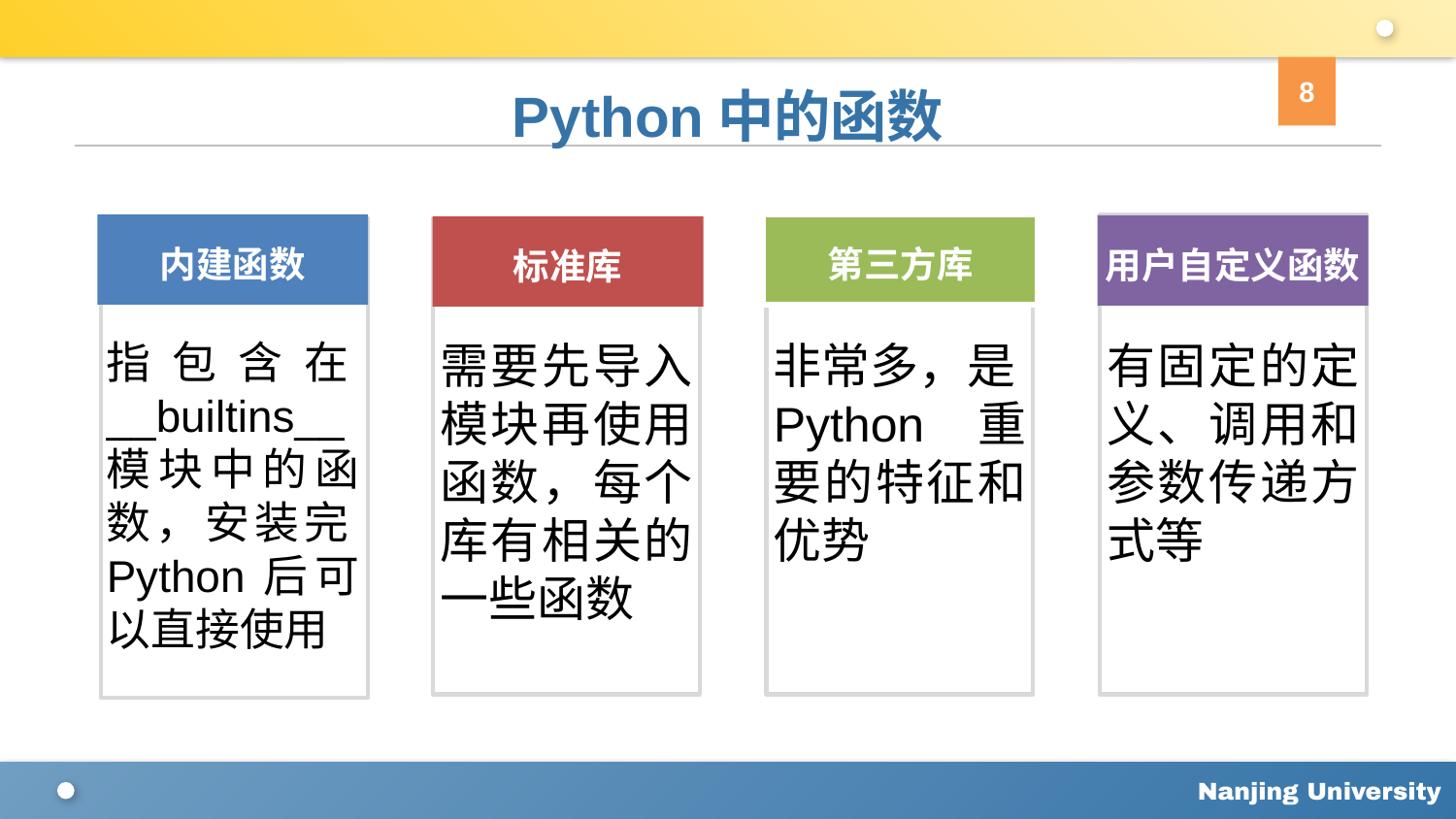

8
# Python中的函数
第三方库

内建函数

用户自定义函数
标准库

指包含在__builtins__模块中的函数，安装完Python后可以直接使用
需要先导入模块再使用函数，每个库有相关的一些函数
非常多，是Python重要的特征和优势
有固定的定义、调用和参数传递方式等